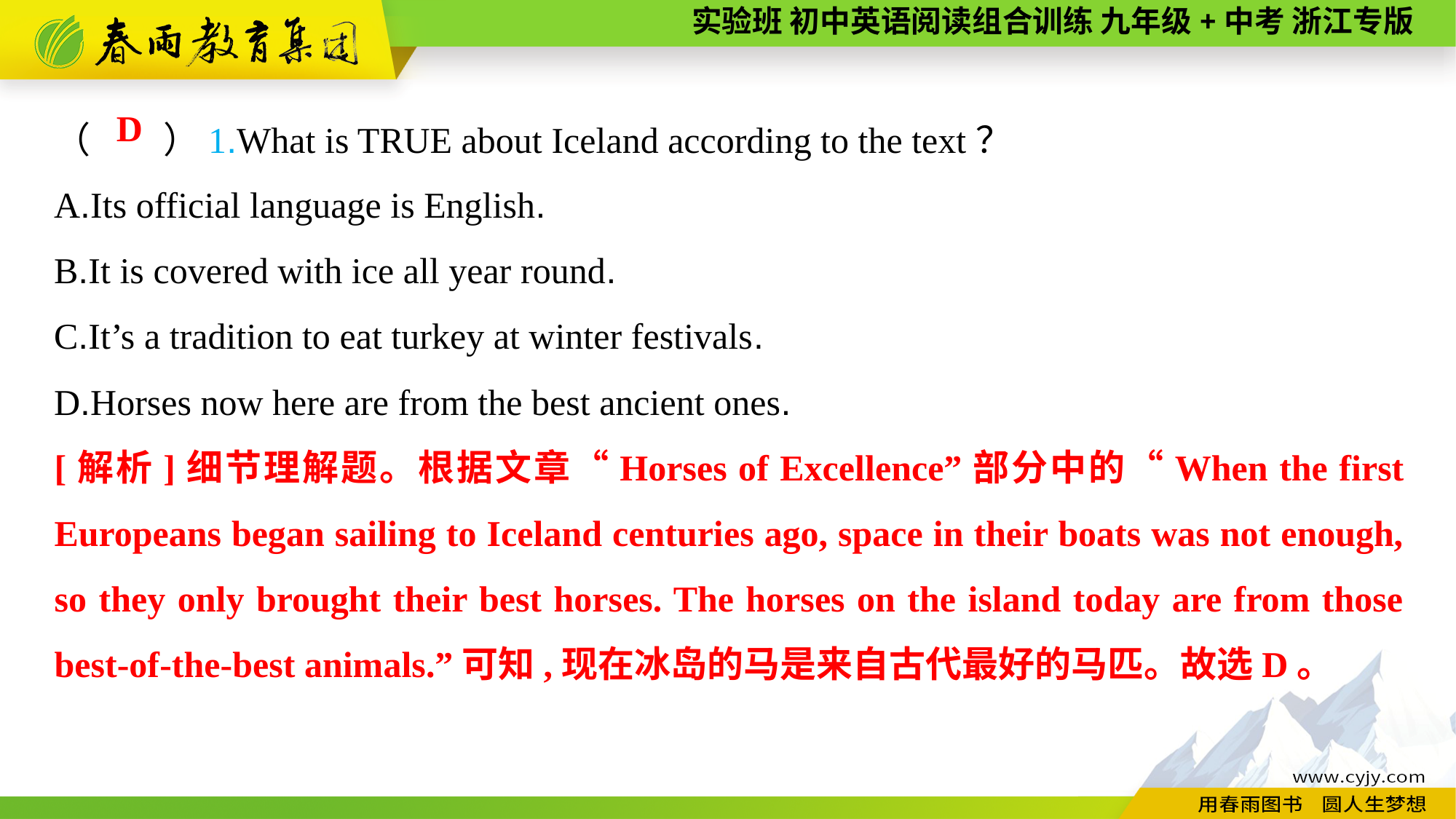

（　　）1.What is TRUE about Iceland according to the text？
A.Its official language is English.
B.It is covered with ice all year round.
C.It’s a tradition to eat turkey at winter festivals.
D.Horses now here are from the best ancient ones.
D
[解析]细节理解题。根据文章“Horses of Excellence”部分中的“When the first Europeans began sailing to Iceland centuries ago, space in their boats was not enough, so they only brought their best horses. The horses on the island today are from those best-of-the-best animals.”可知,现在冰岛的马是来自古代最好的马匹。故选D。